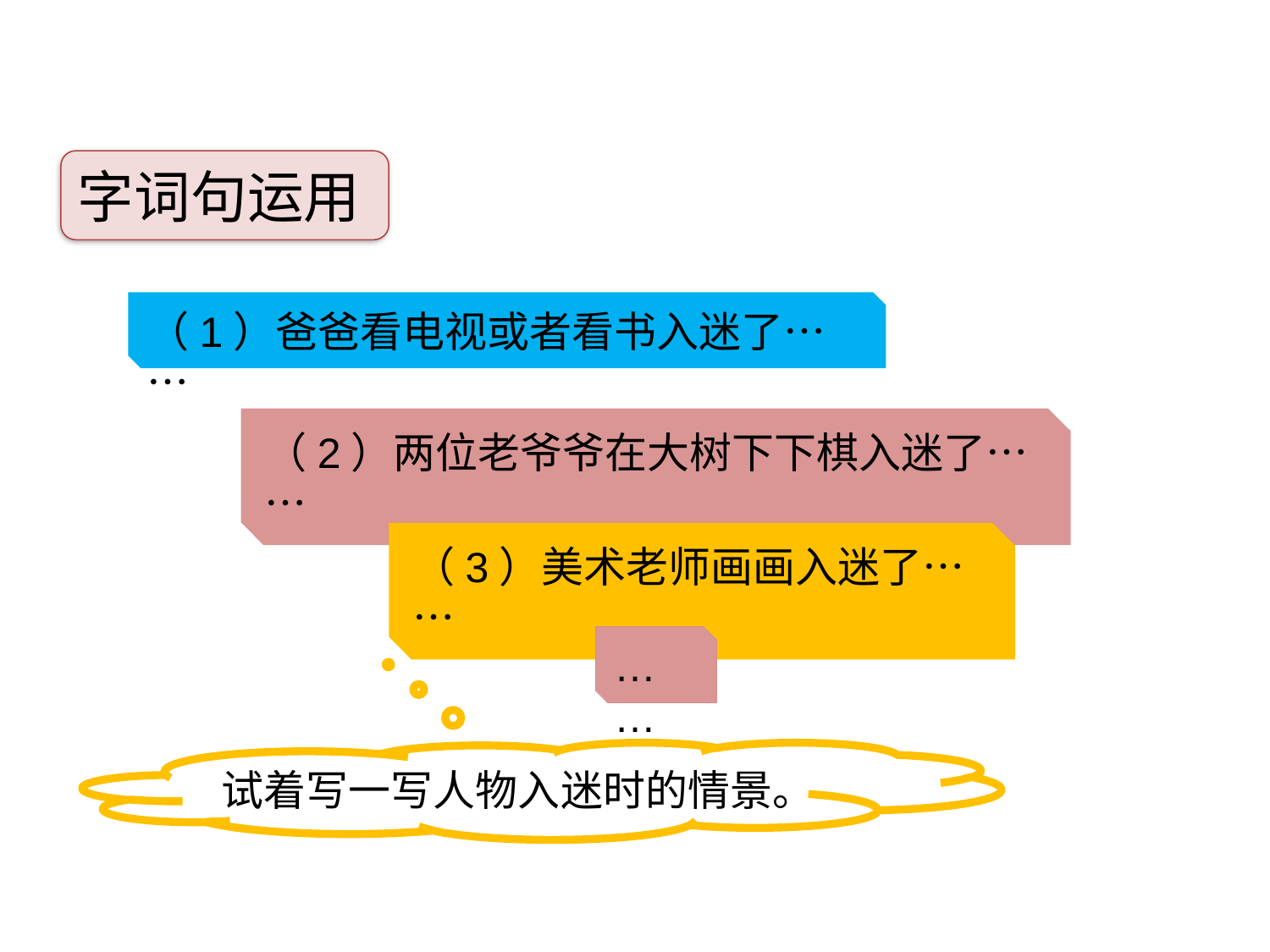

字词句运用
（1）爸爸看电视或者看书入迷了……
（2）两位老爷爷在大树下下棋入迷了……
（3）美术老师画画入迷了……
……
试着写一写人物入迷时的情景。